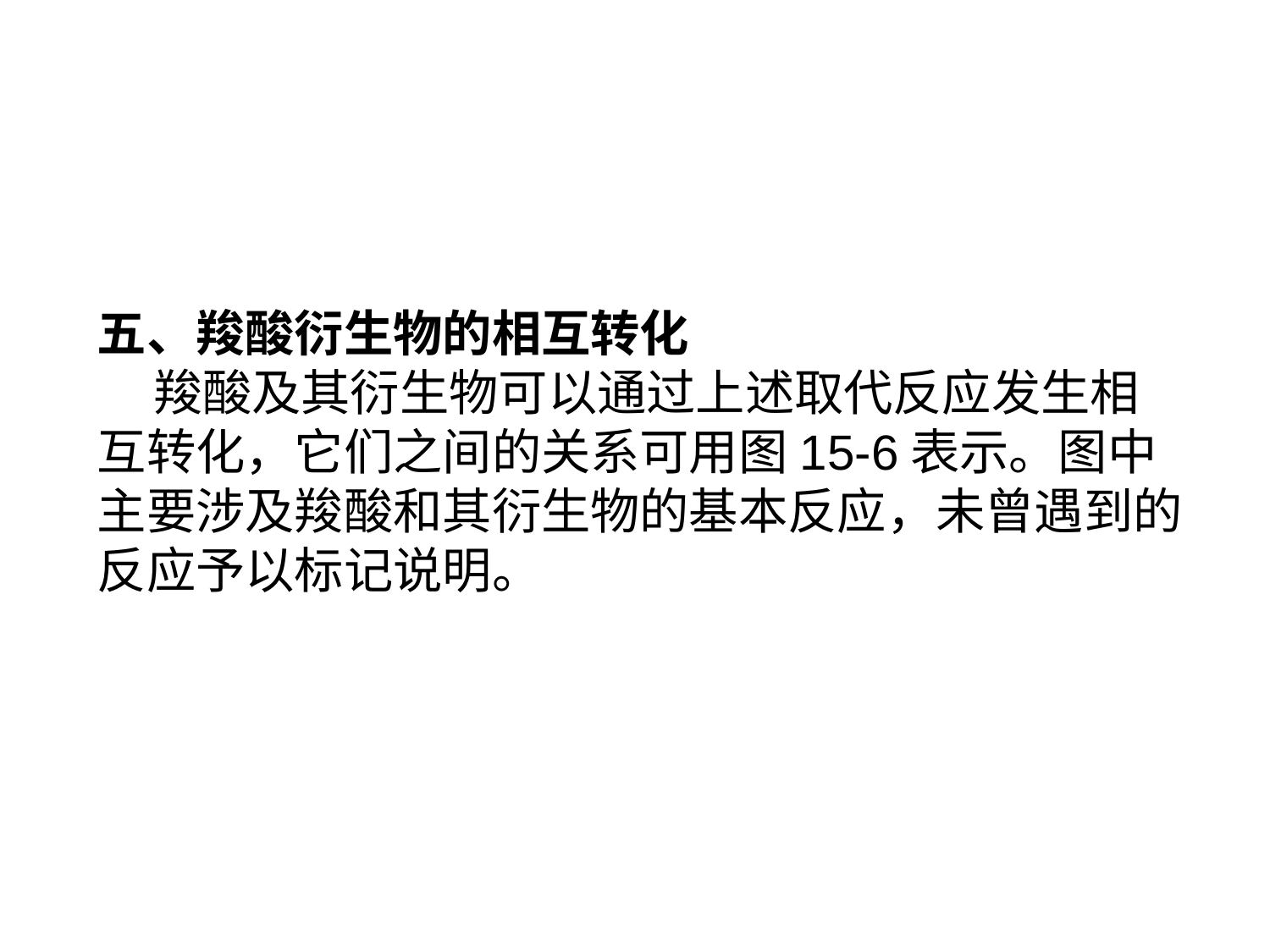

五、羧酸衍生物的相互转化
    羧酸及其衍生物可以通过上述取代反应发生相互转化，它们之间的关系可用图15-6表示。图中主要涉及羧酸和其衍生物的基本反应，未曾遇到的反应予以标记说明。